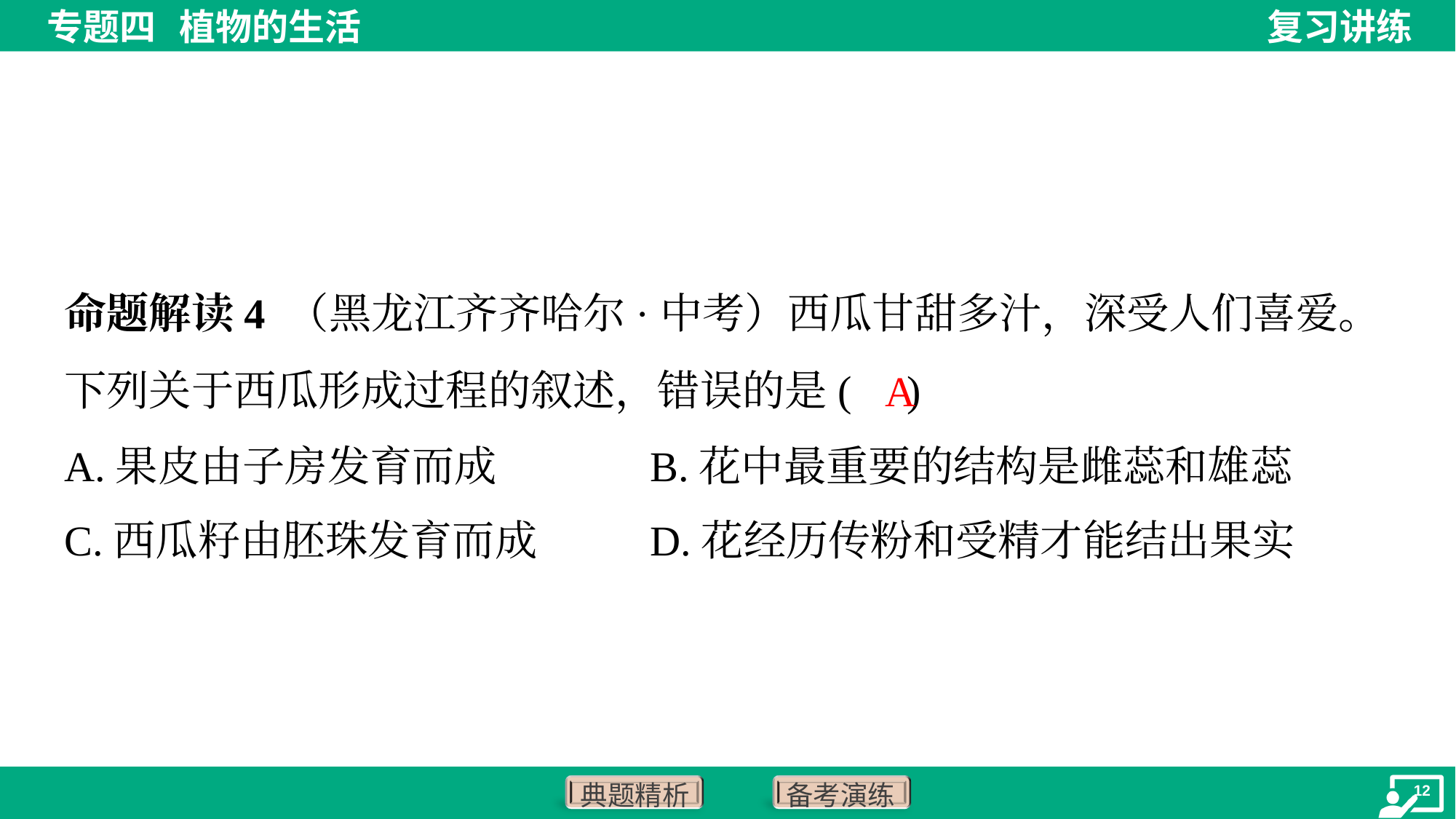

命题解读4 （黑龙江齐齐哈尔·中考）西瓜甘甜多汁，深受人们喜爱。下列关于西瓜形成过程的叙述，错误的是(     )
A
A.果皮由子房发育而成	B.花中最重要的结构是雌蕊和雄蕊
C.西瓜籽由胚珠发育而成	D.花经历传粉和受精才能结出果实